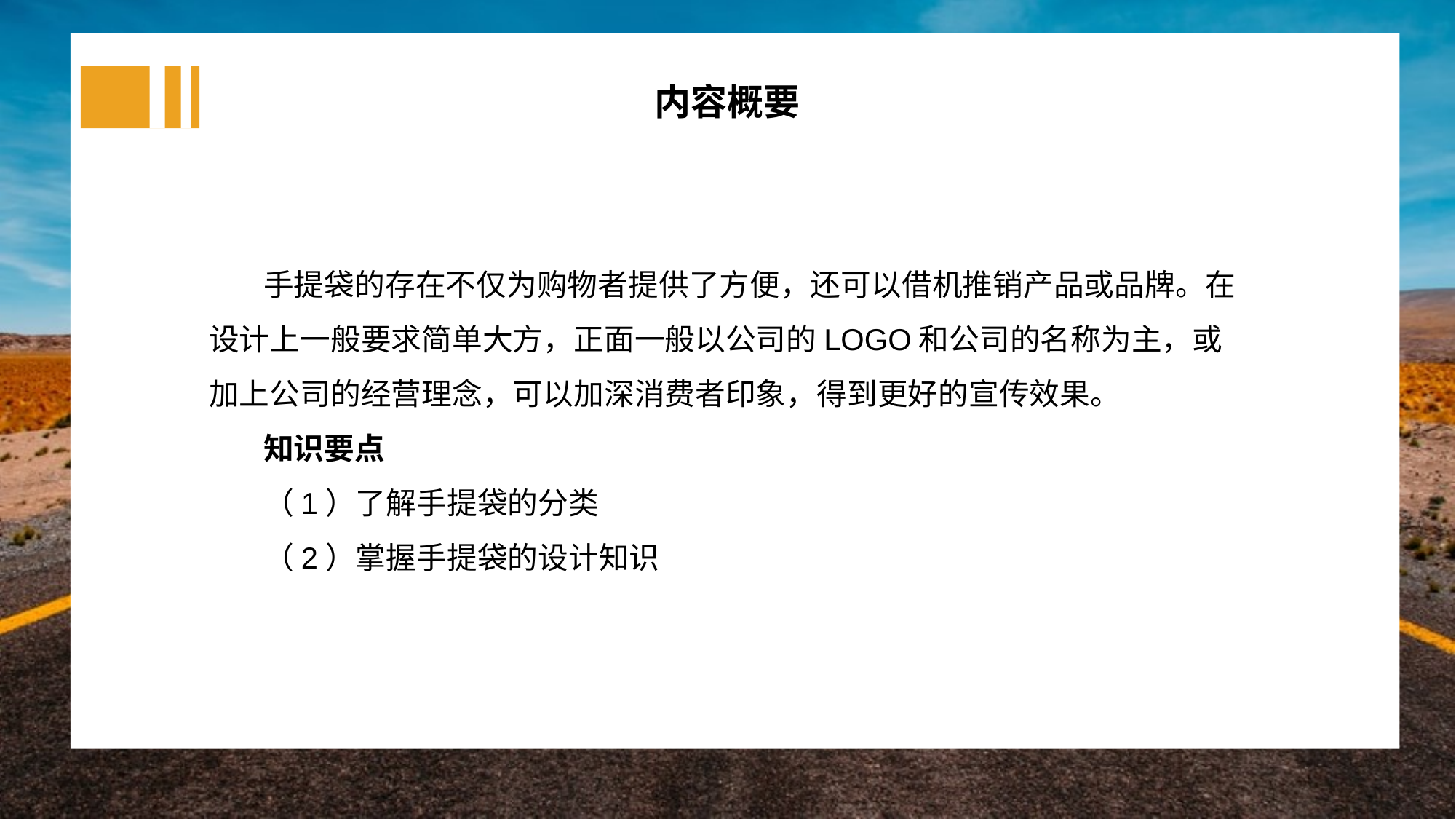

内容概要
手提袋的存在不仅为购物者提供了方便，还可以借机推销产品或品牌。在设计上一般要求简单大方，正面一般以公司的LOGO和公司的名称为主，或加上公司的经营理念，可以加深消费者印象，得到更好的宣传效果。
知识要点
（1）了解手提袋的分类
（2）掌握手提袋的设计知识